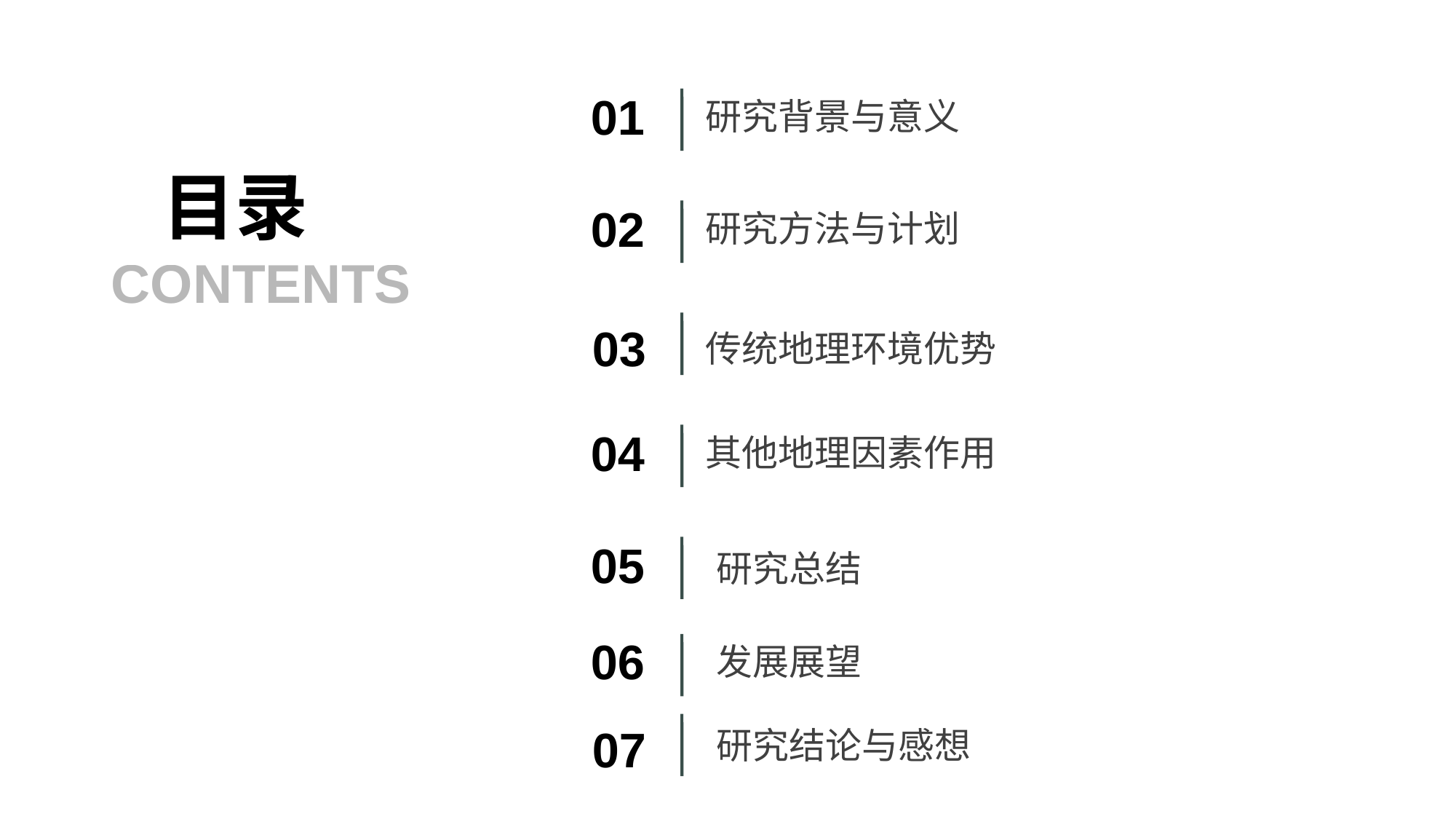

01

研究背景与意义
目录
CONTENTS
02

研究方法与计划
03

传统地理环境优势
04

其他地理因素作用
05

研究总结
06
发展展望

07

研究结论与感想